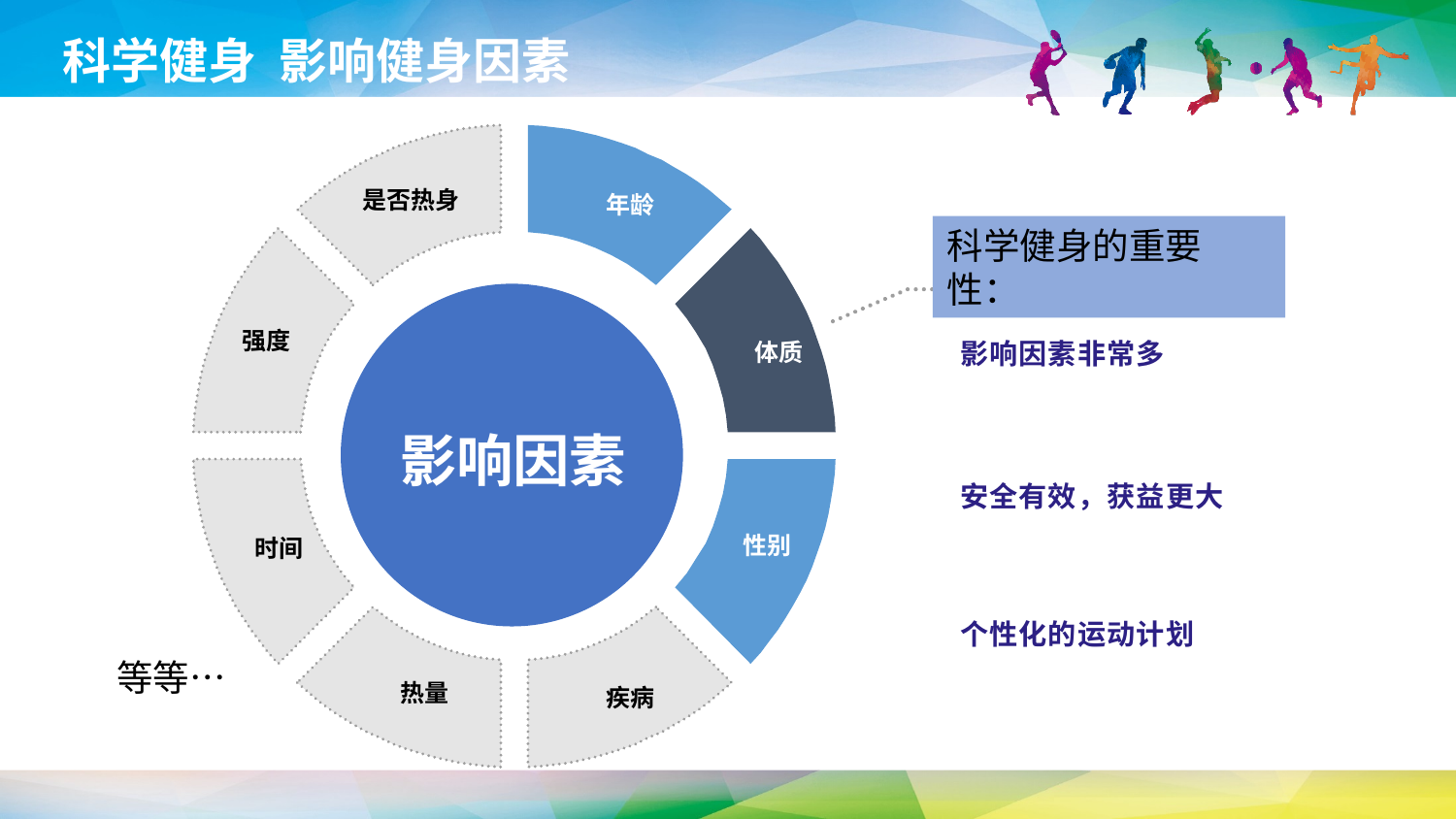

科学健身  影响健身因素

是否热身
年龄

强度
体质

性别
时间

热量
疾病
科学健身的重要性：

影响因素非常多
影响因素
安全有效，获益更大
个性化的运动计划
等等…
延时符